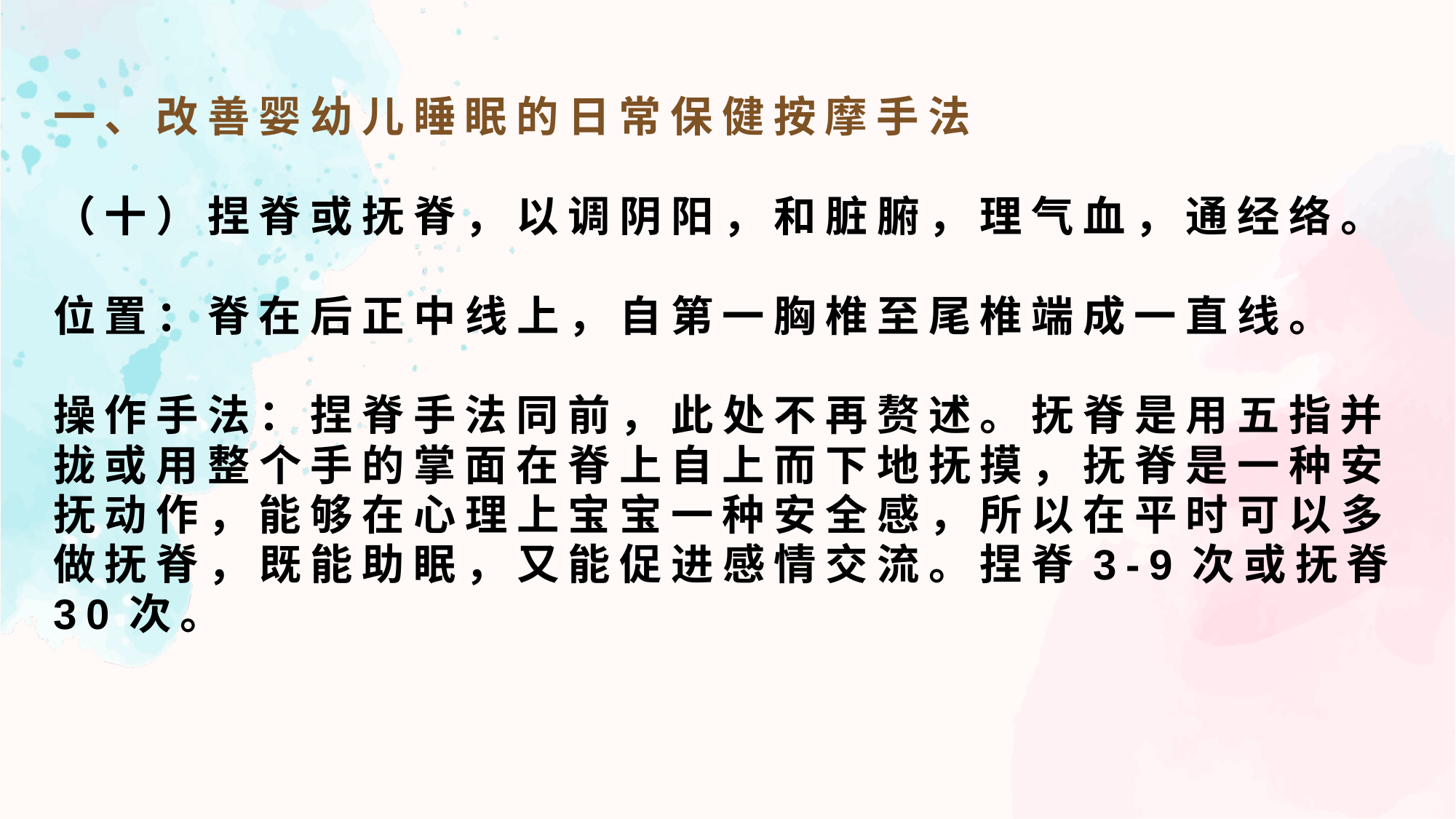

一、改善婴幼儿睡眠的日常保健按摩手法

（十）捏脊或抚脊，以调阴阳，和脏腑，理气血，通经络。

位置：脊在后正中线上，自第一胸椎至尾椎端成一直线。

操作手法：捏脊手法同前，此处不再赘述。抚脊是用五指并拢或用整个手的掌面在脊上自上而下地抚摸，抚脊是一种安抚动作，能够在心理上宝宝一种安全感，所以在平时可以多做抚脊，既能助眠，又能促进感情交流。捏脊3-9次或抚脊30次。